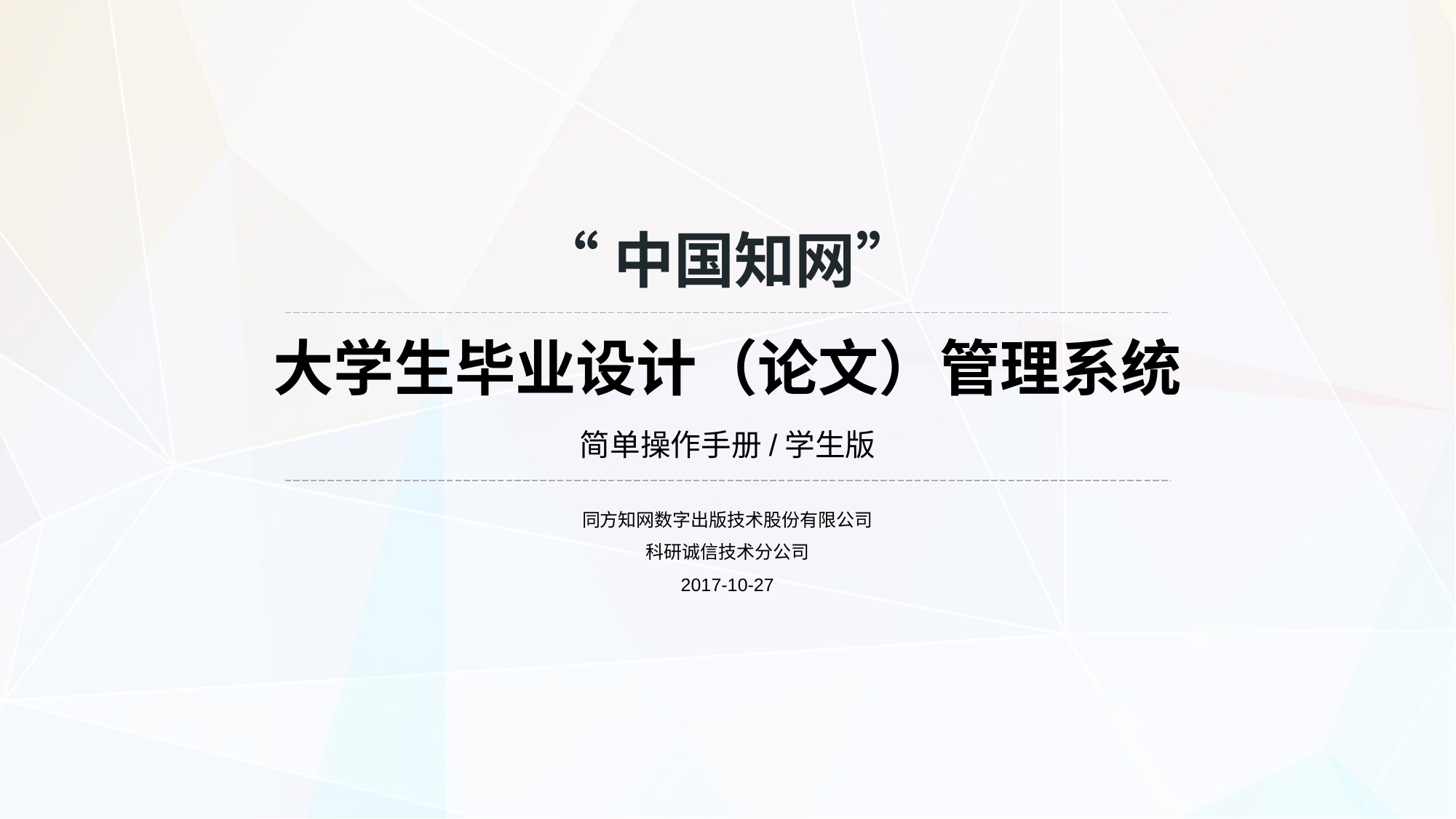

“中国知网”
大学生毕业设计（论文）管理系统
简单操作手册/学生版
同方知网数字出版技术股份有限公司
科研诚信技术分公司
2017-10-27